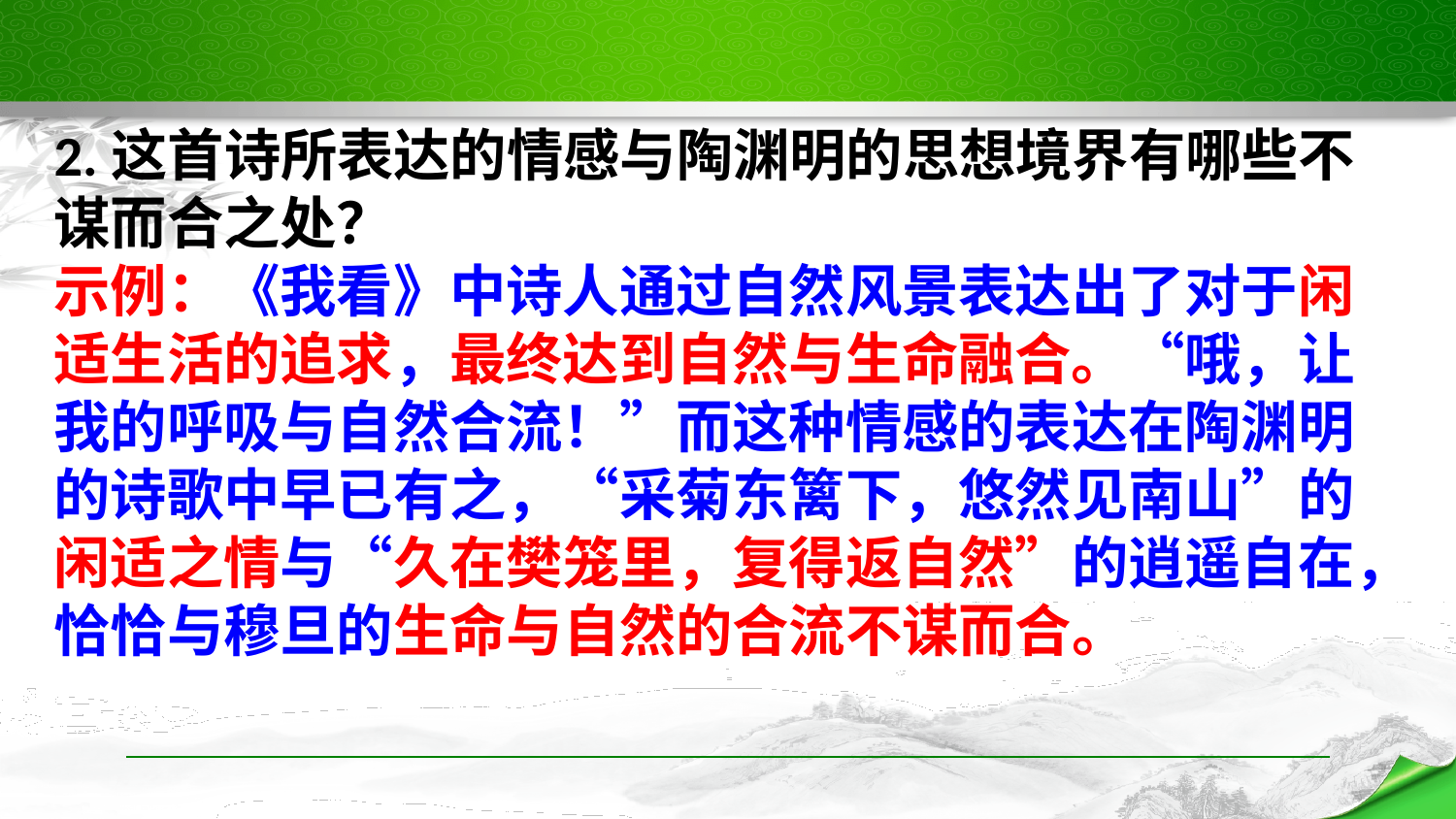

2.这首诗所表达的情感与陶渊明的思想境界有哪些不谋而合之处？
示例：《我看》中诗人通过自然风景表达出了对于闲适生活的追求，最终达到自然与生命融合。“哦，让我的呼吸与自然合流！”而这种情感的表达在陶渊明的诗歌中早已有之，“采菊东篱下，悠然见南山”的闲适之情与“久在樊笼里，复得返自然”的逍遥自在，恰恰与穆旦的生命与自然的合流不谋而合。